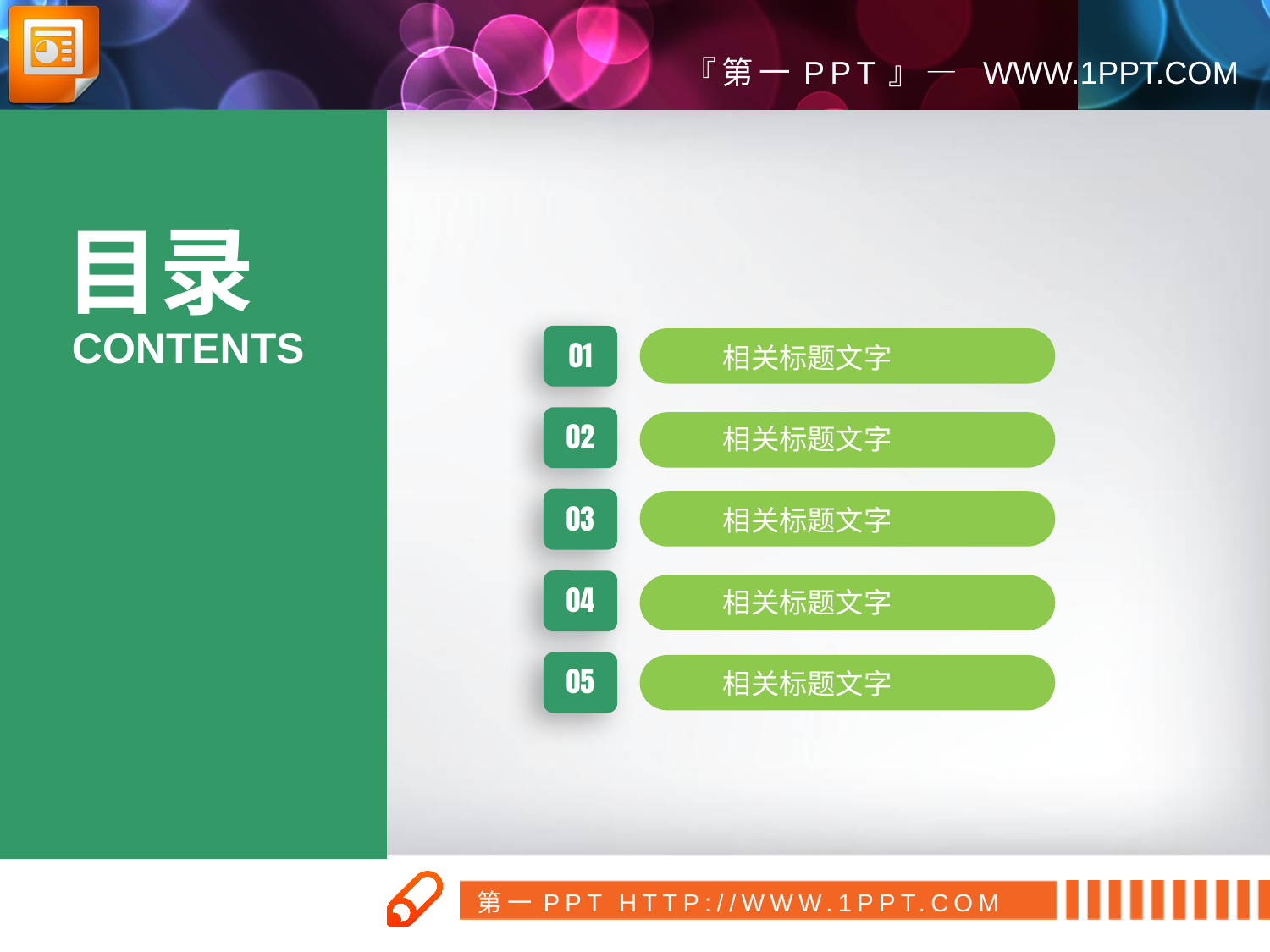

目录
contents
01
相关标题文字

02
相关标题文字

03
相关标题文字

04
相关标题文字

05
相关标题文字